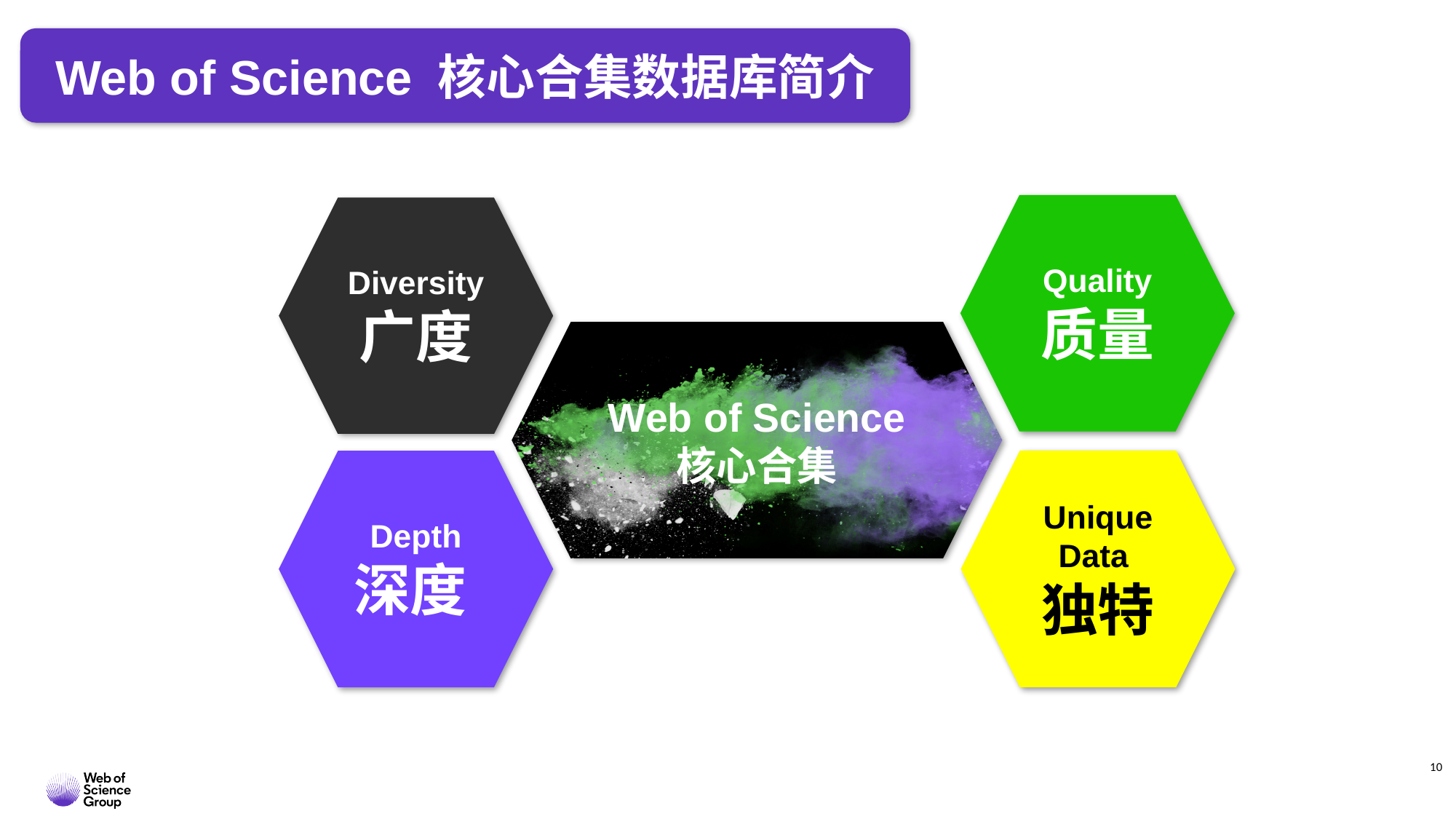

Web of Science 核心合集数据库简介
Quality
质量
Diversity
广度
Web of Science
核心合集
Unique Data
独特
Depth
深度
10